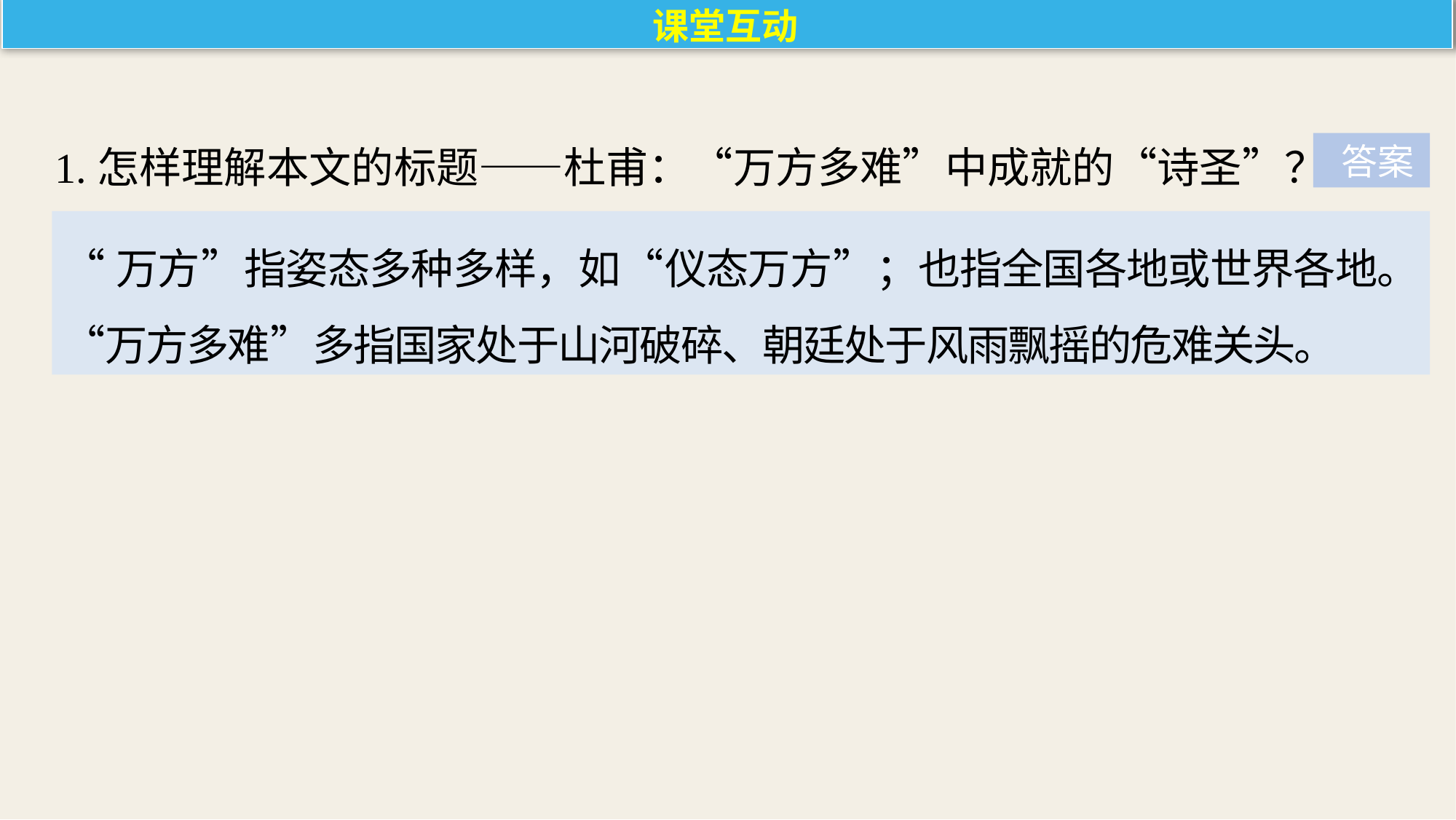

课堂互动
1.怎样理解本文的标题——杜甫：“万方多难”中成就的“诗圣”？
 答案
“万方”指姿态多种多样，如“仪态万方”；也指全国各地或世界各地。“万方多难”多指国家处于山河破碎、朝廷处于风雨飘摇的危难关头。